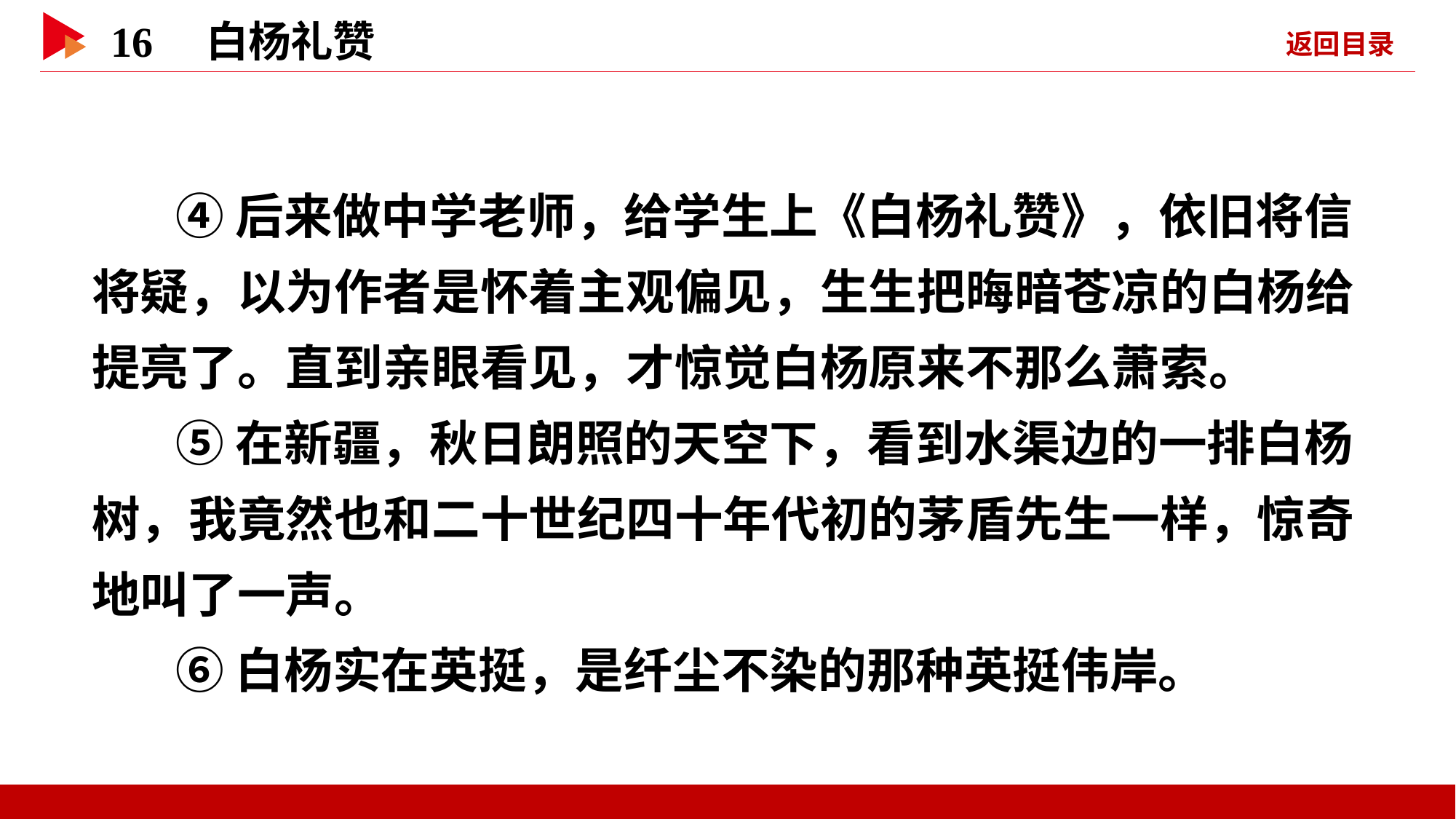

④后来做中学老师，给学生上《白杨礼赞》，依旧将信将疑，以为作者是怀着主观偏见，生生把晦暗苍凉的白杨给提亮了。直到亲眼看见，才惊觉白杨原来不那么萧索。
⑤在新疆，秋日朗照的天空下，看到水渠边的一排白杨树，我竟然也和二十世纪四十年代初的茅盾先生一样，惊奇地叫了一声。
⑥白杨实在英挺，是纤尘不染的那种英挺伟岸。